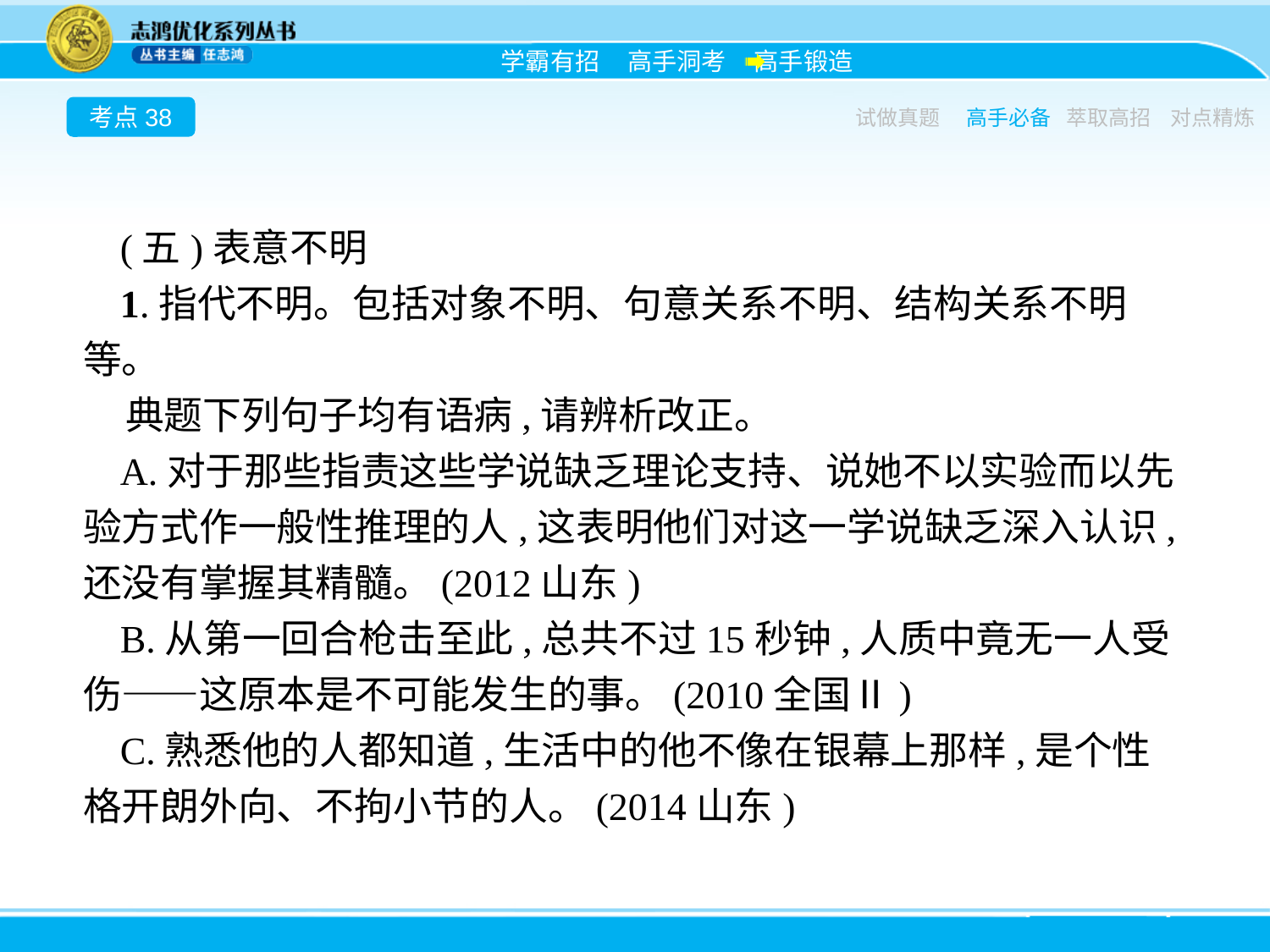

考点38
试做真题
高手必备
萃取高招
对点精炼
(五)表意不明
1.指代不明。包括对象不明、句意关系不明、结构关系不明等。
典题下列句子均有语病,请辨析改正。
A.对于那些指责这些学说缺乏理论支持、说她不以实验而以先验方式作一般性推理的人,这表明他们对这一学说缺乏深入认识,还没有掌握其精髓。(2012山东)
B.从第一回合枪击至此,总共不过15秒钟,人质中竟无一人受伤——这原本是不可能发生的事。(2010全国Ⅱ)
C.熟悉他的人都知道,生活中的他不像在银幕上那样,是个性格开朗外向、不拘小节的人。(2014山东)